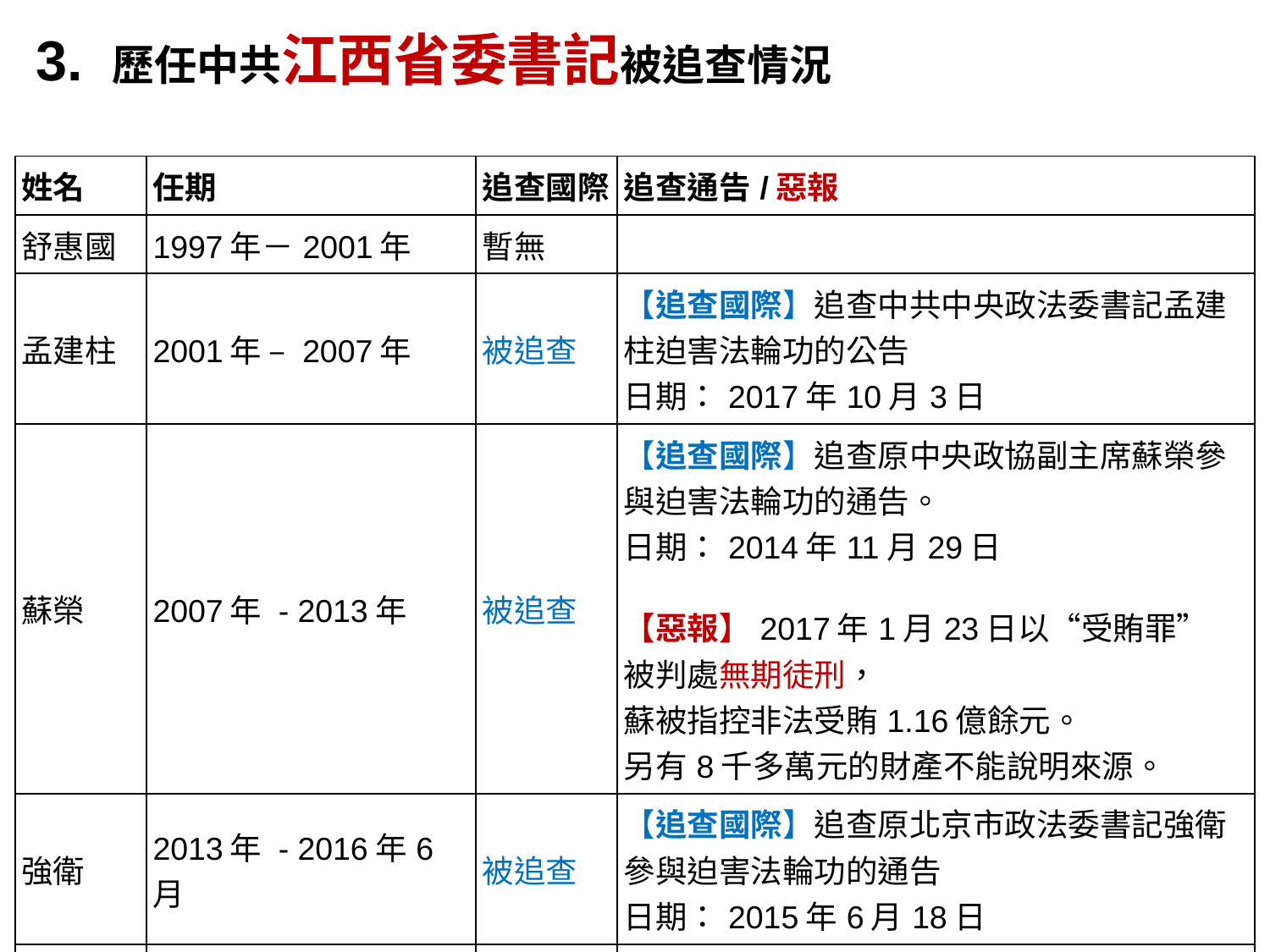

3. 歷任中共江西省委書記被追查情況
| 姓名 | 任期 | 追查國際 | 追查通告/惡報 |
| --- | --- | --- | --- |
| 舒惠國 | 1997年－2001年 | 暫無 |  |
| 孟建柱 | 2001年 – 2007年 | 被追查 | 【追查國際】追查中共中央政法委書記孟建柱迫害法輪功的公告 日期：2017年10月3日 |
| 蘇榮 | 2007年 - 2013年 | 被追查 | 【追查國際】追查原中央政協副主席蘇榮參與迫害法輪功的通告。 日期：2014年11月29日 【惡報】2017年1月23日以“受賄罪” 被判處無期徒刑， 蘇被指控非法受賄1.16億餘元。 另有8千多萬元的財產不能說明來源。 |
| 強衛 | 2013年 - 2016年6月 | 被追查 | 【追查國際】追查原北京市政法委書記強衛參與迫害法輪功的通告 日期：2015年6月18日 |
| 鹿心社 | 2016年6月 - | 暫無 |  |